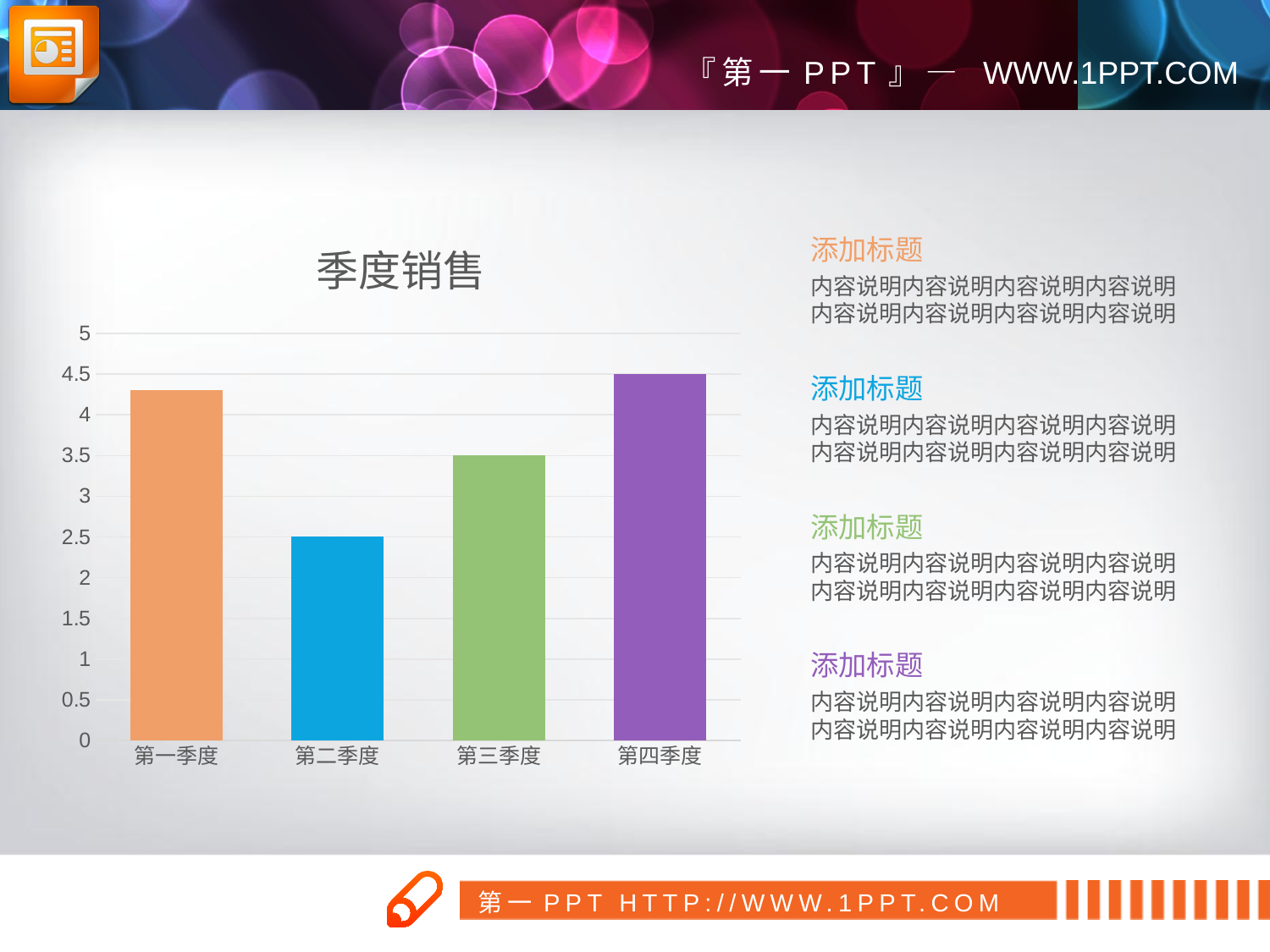

### Chart: 季度销售

| Category | 系列 1 |
|---|---|
| 第一季度 | 4.3 |
| 第二季度 | 2.5 |
| 第三季度 | 3.5 |
| 第四季度 | 4.5 |
添加标题
内容说明内容说明内容说明内容说明
内容说明内容说明内容说明内容说明
添加标题
内容说明内容说明内容说明内容说明
内容说明内容说明内容说明内容说明
添加标题
内容说明内容说明内容说明内容说明
内容说明内容说明内容说明内容说明
添加标题
内容说明内容说明内容说明内容说明
内容说明内容说明内容说明内容说明